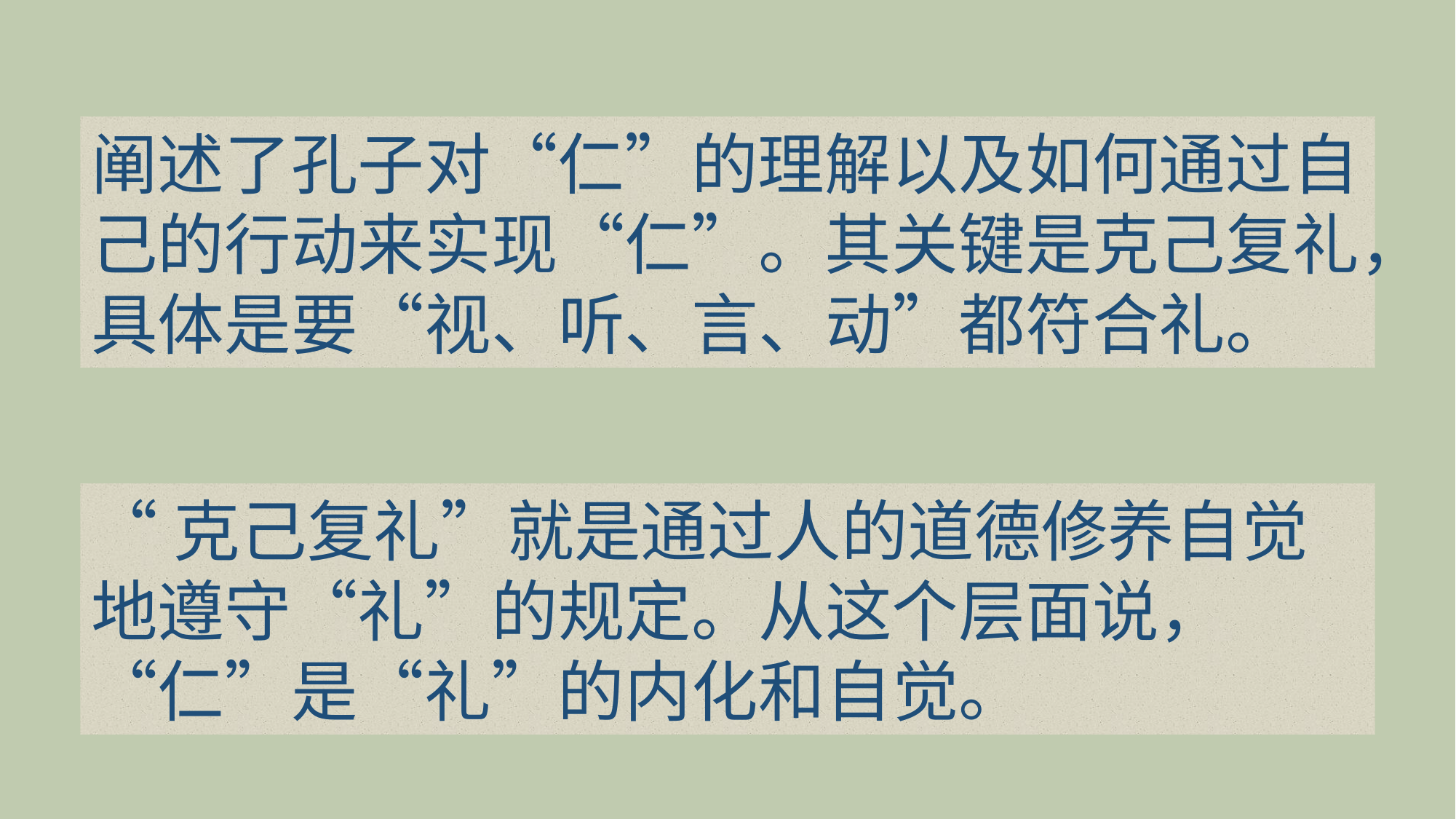

阐述了孔子对“仁”的理解以及如何通过自己的行动来实现“仁”。其关键是克己复礼，具体是要“视、听、言、动”都符合礼。
“克己复礼”就是通过人的道德修养自觉地遵守“礼”的规定。从这个层面说，“仁”是“礼”的内化和自觉。